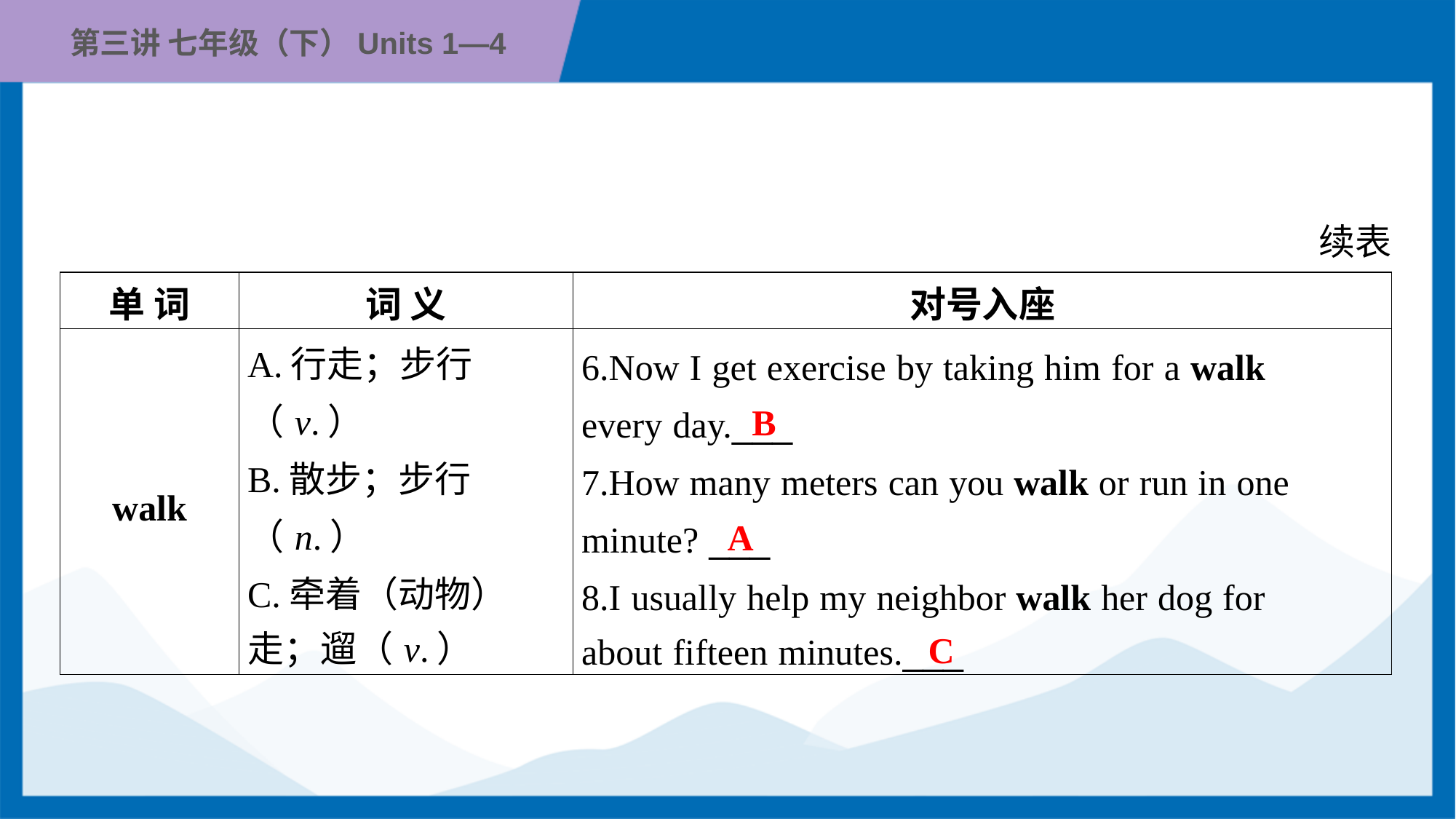

续表
| 单 词 | 词 义 | 对号入座 |
| --- | --- | --- |
| walk | A.行走；步行（v.） B.散步；步行（n.） C.牵着（动物） 走；遛（v.） | 6.Now I get exercise by taking him for a walk every day.\_\_\_ 7.How many meters can you walk or run in one minute? \_\_\_ 8.I usually help my neighbor walk her dog for about fifteen minutes.\_\_\_ |
B
A
C